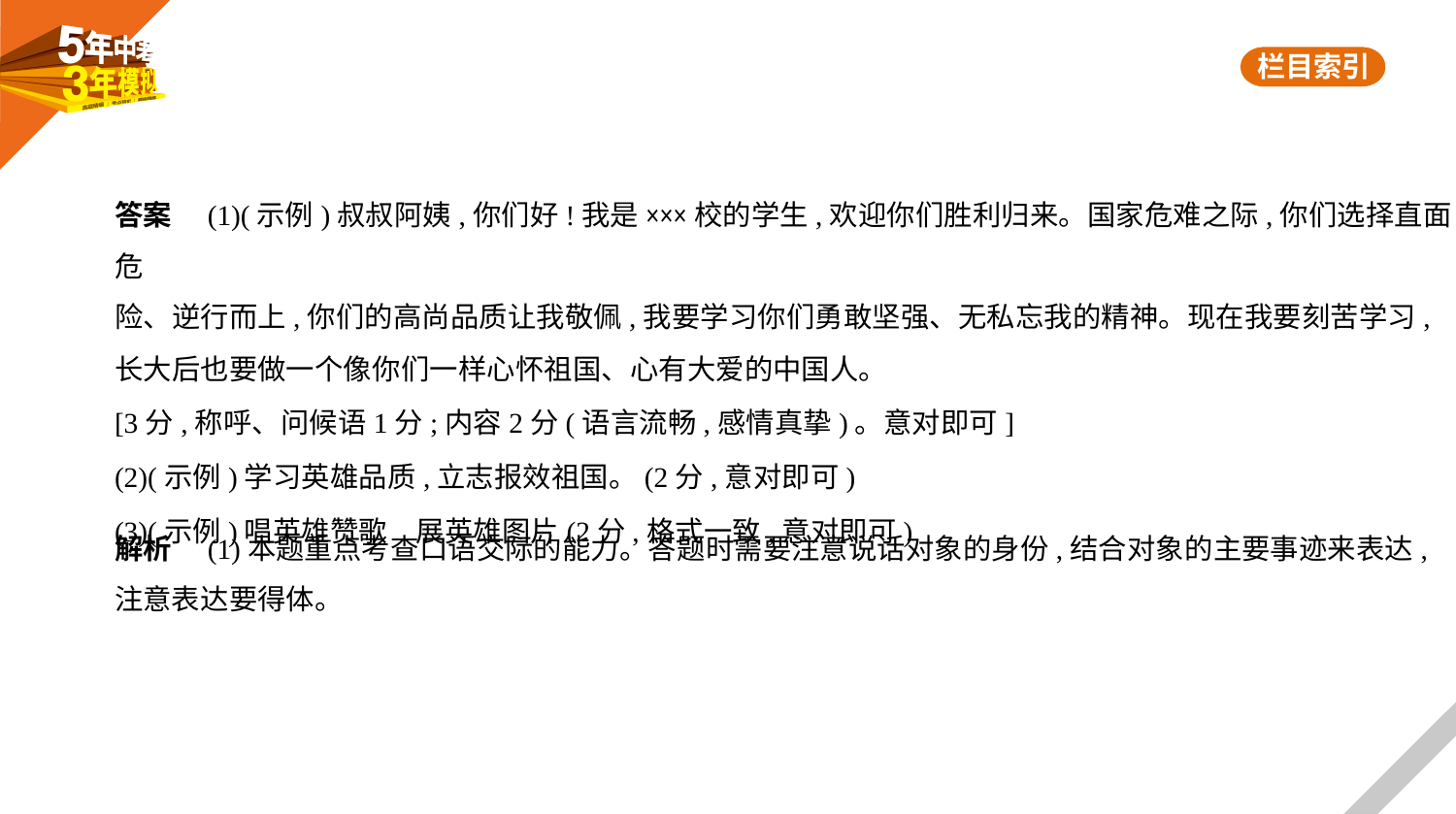

答案　(1)(示例)叔叔阿姨,你们好!我是×××校的学生,欢迎你们胜利归来。国家危难之际,你们选择直面危
险、逆行而上,你们的高尚品质让我敬佩,我要学习你们勇敢坚强、无私忘我的精神。现在我要刻苦学习,
长大后也要做一个像你们一样心怀祖国、心有大爱的中国人。
[3分,称呼、问候语1分;内容2分(语言流畅,感情真挚)。意对即可]
(2)(示例)学习英雄品质,立志报效祖国。(2分,意对即可)
(3)(示例)唱英雄赞歌　展英雄图片(2分,格式一致,意对即可)
解析　(1)本题重点考查口语交际的能力。答题时需要注意说话对象的身份,结合对象的主要事迹来表达,
注意表达要得体。